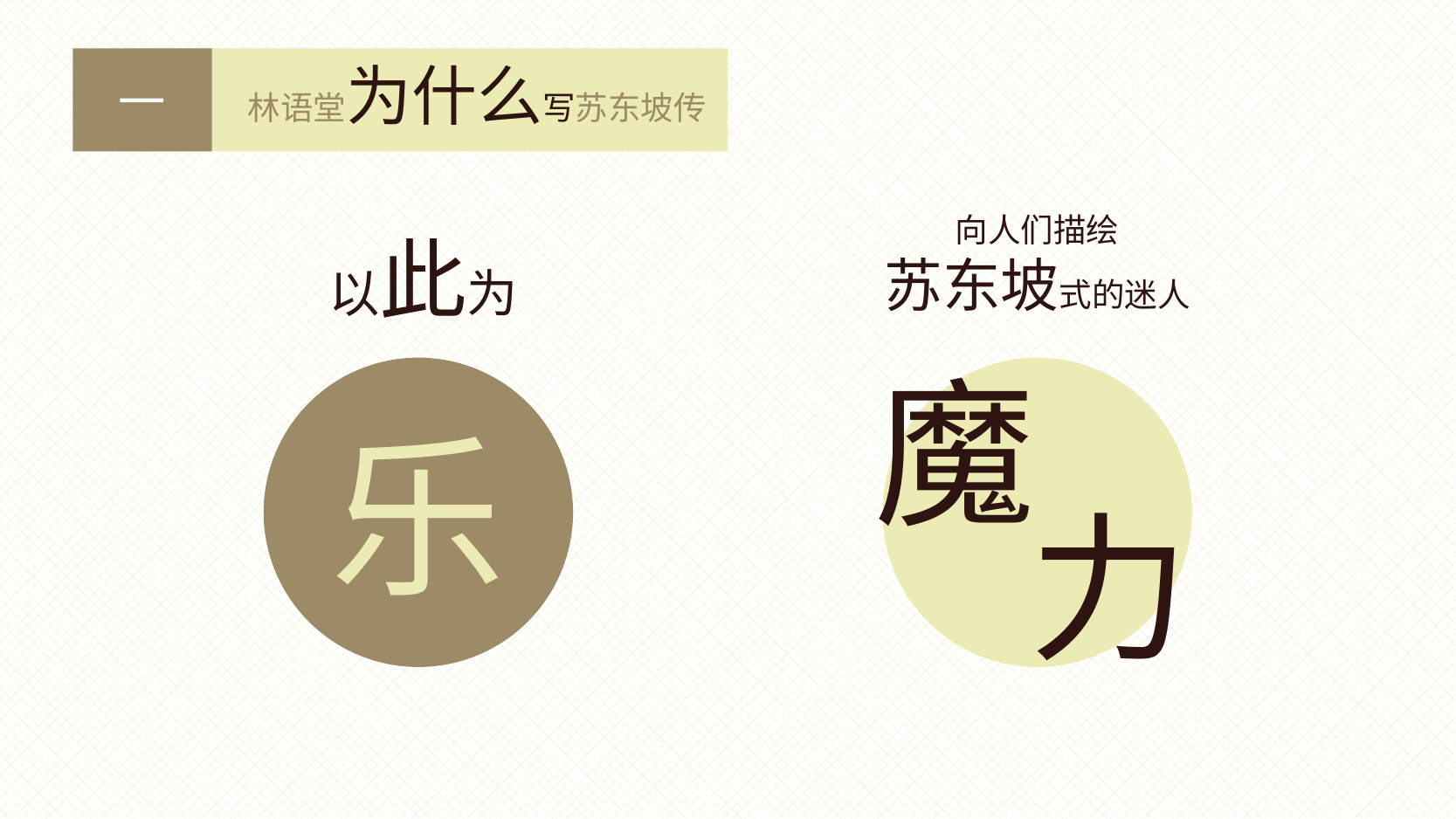

一

林语堂为什么写苏东坡传
向人们描绘
苏东坡式的迷人
以此为
魔
乐

力